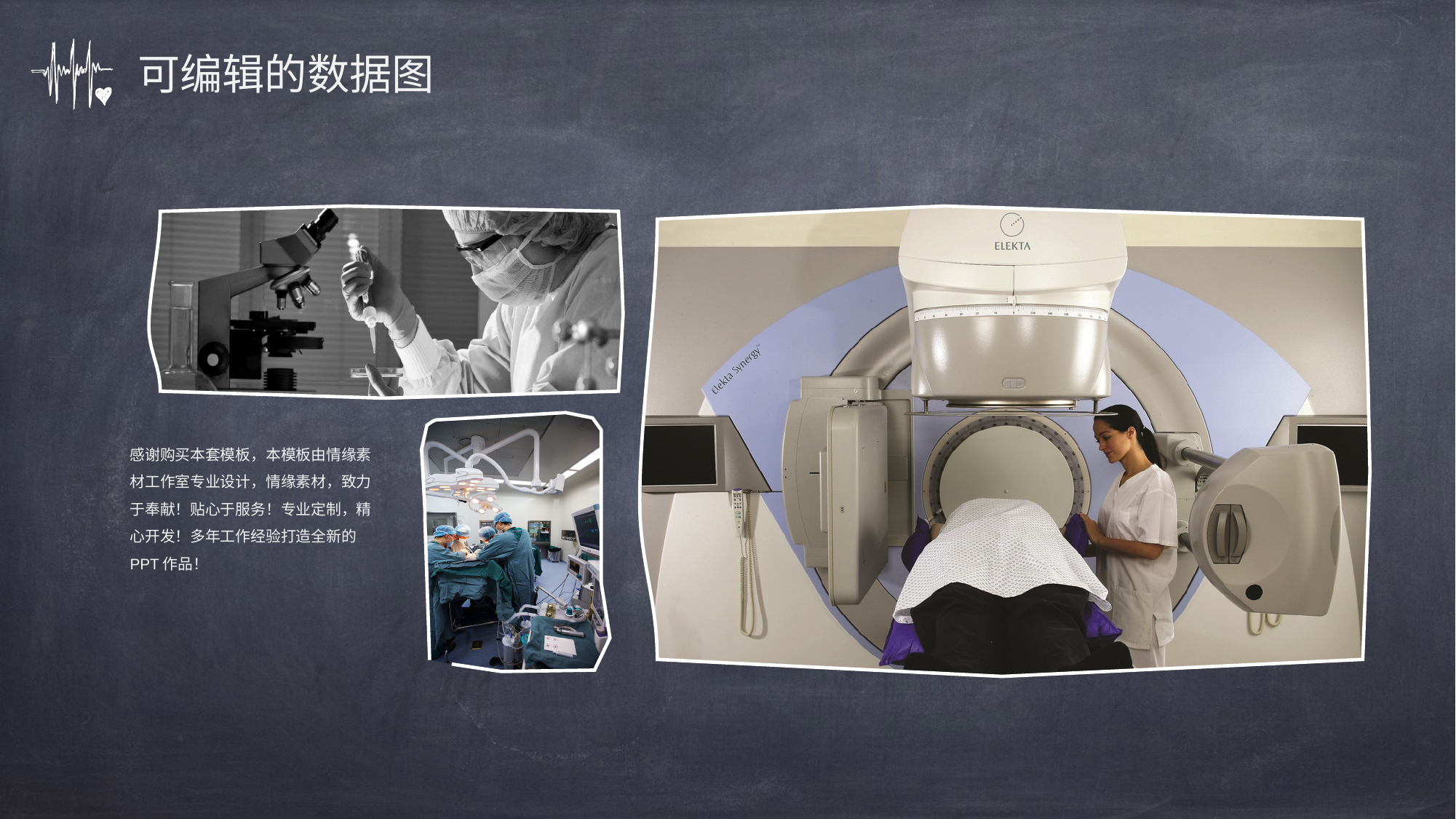

可编辑的数据图

感谢购买本套模板，本模板由情缘素材工作室专业设计，情缘素材，致力于奉献！贴心于服务！专业定制，精心开发！多年工作经验打造全新的PPT作品！